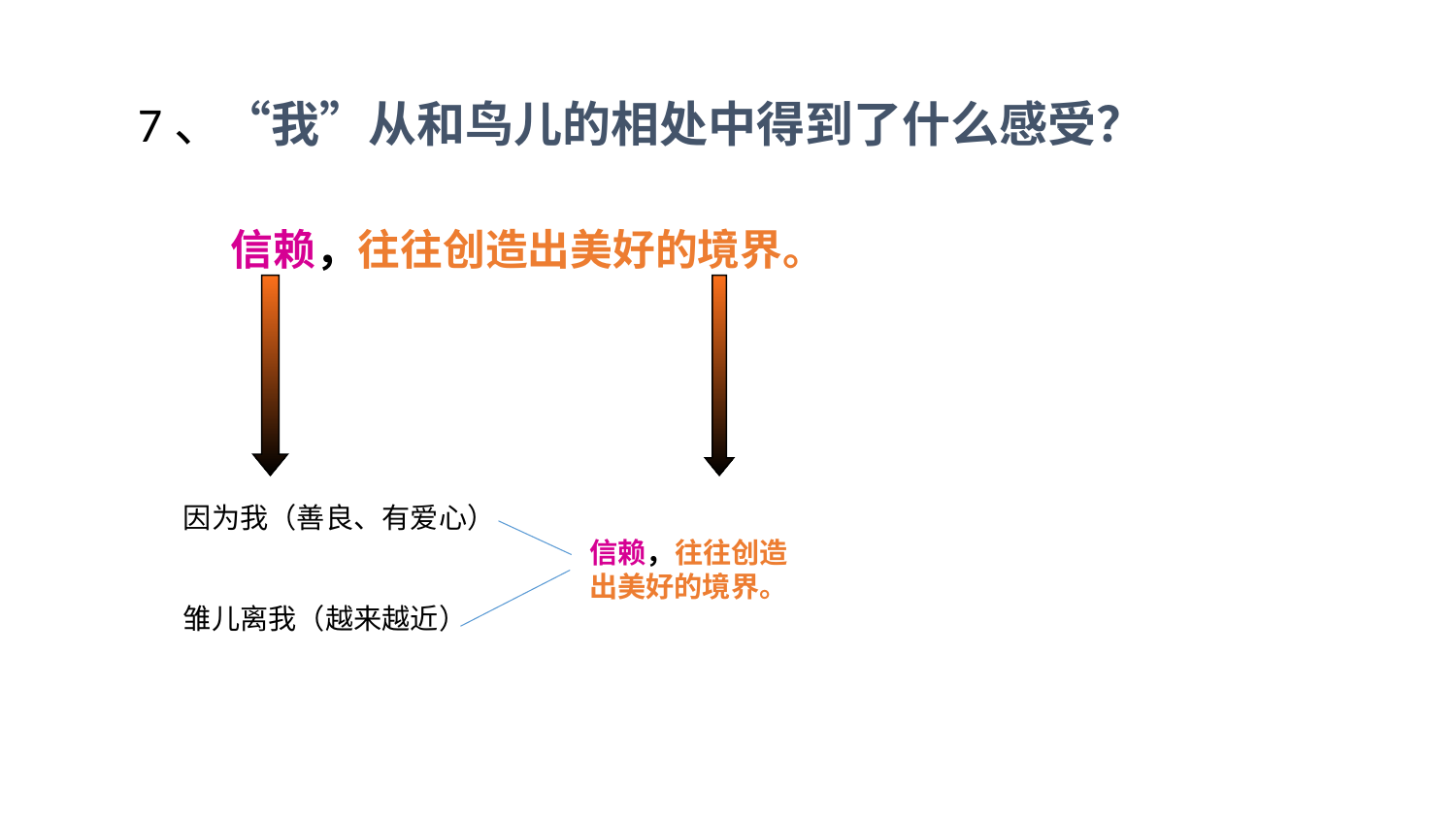

7、“我”从和鸟儿的相处中得到了什么感受？
           信赖，往往创造出美好的境界。

因为我（善良、有爱心）

雏儿离我（越来越近）
信赖，往往创造出美好的境界。